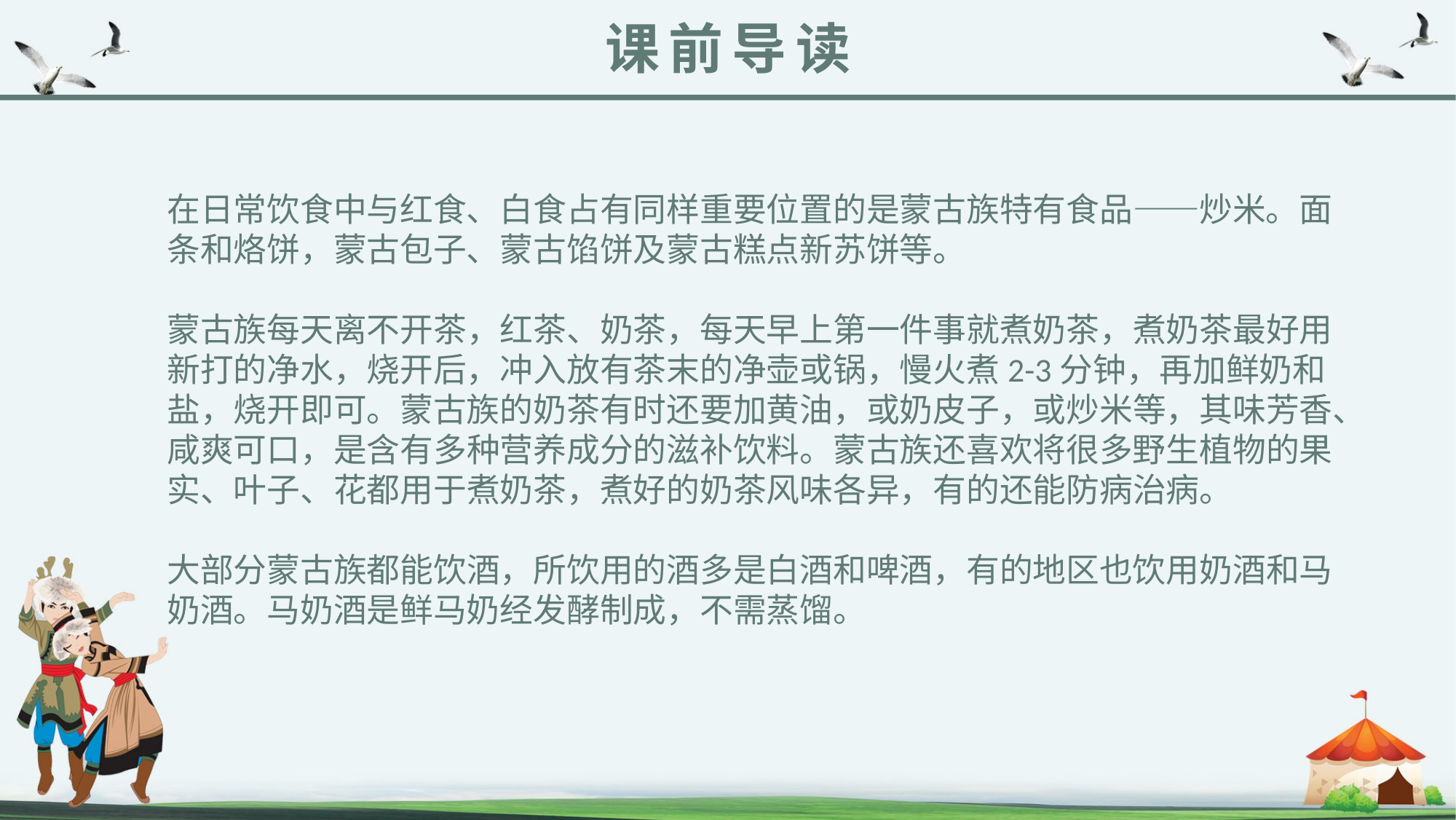

课前导读

在日常饮食中与红食、白食占有同样重要位置的是蒙古族特有食品——炒米。面条和烙饼，蒙古包子、蒙古馅饼及蒙古糕点新苏饼等。
蒙古族每天离不开茶，红茶、奶茶，每天早上第一件事就煮奶茶，煮奶茶最好用新打的净水，烧开后，冲入放有茶末的净壶或锅，慢火煮2-3分钟，再加鲜奶和盐，烧开即可。蒙古族的奶茶有时还要加黄油，或奶皮子，或炒米等，其味芳香、咸爽可口，是含有多种营养成分的滋补饮料。蒙古族还喜欢将很多野生植物的果实、叶子、花都用于煮奶茶，煮好的奶茶风味各异，有的还能防病治病。
大部分蒙古族都能饮酒，所饮用的酒多是白酒和啤酒，有的地区也饮用奶酒和马奶酒。马奶酒是鲜马奶经发酵制成，不需蒸馏。